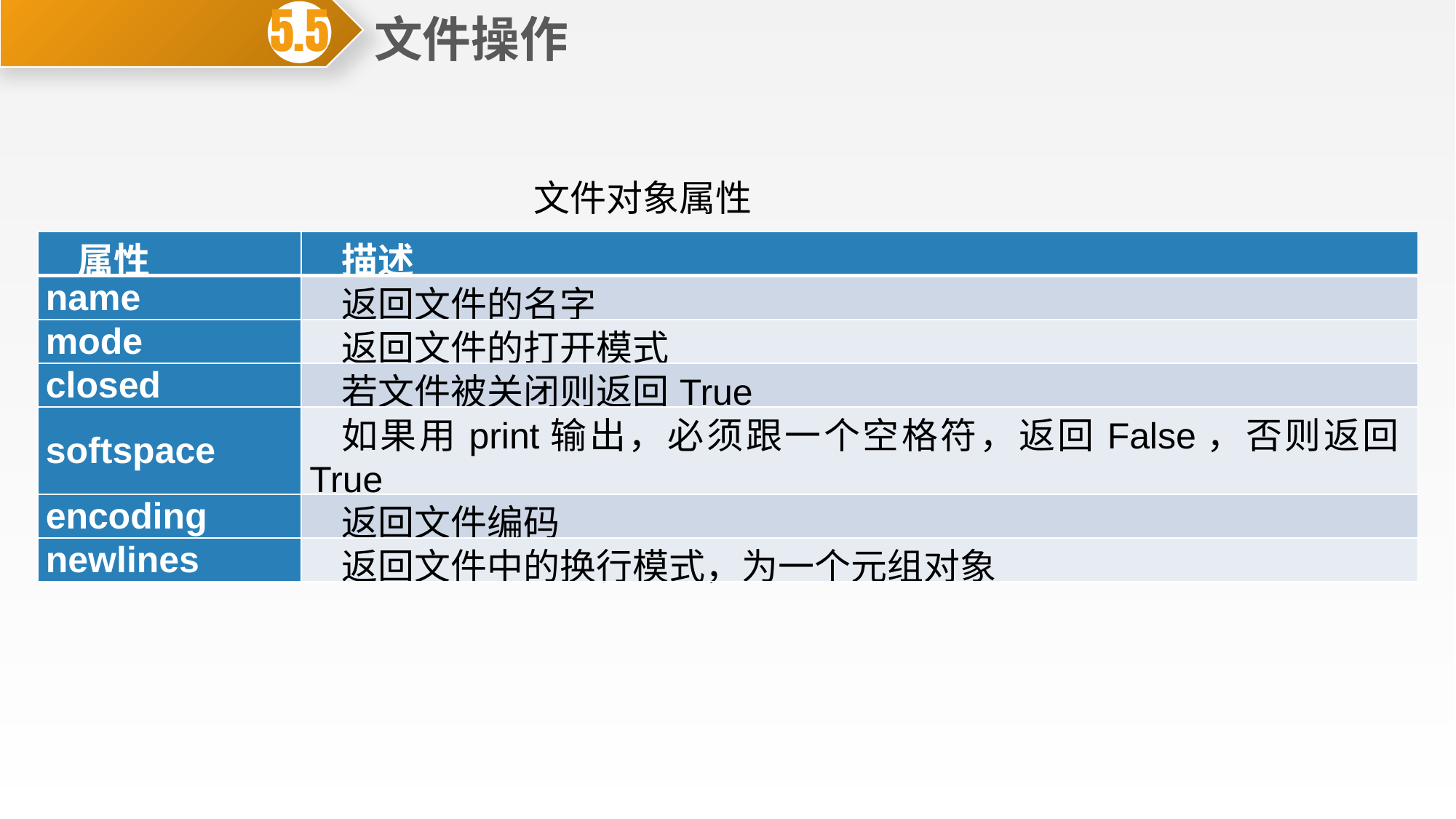

文件操作

5.5

文件对象属性
| 属性 | 描述 |
| --- | --- |
| name | 返回文件的名字 |
| mode | 返回文件的打开模式 |
| closed | 若文件被关闭则返回True |
| softspace | 如果用print输出，必须跟一个空格符，返回False，否则返回True |
| encoding | 返回文件编码 |
| newlines | 返回文件中的换行模式，为一个元组对象 |